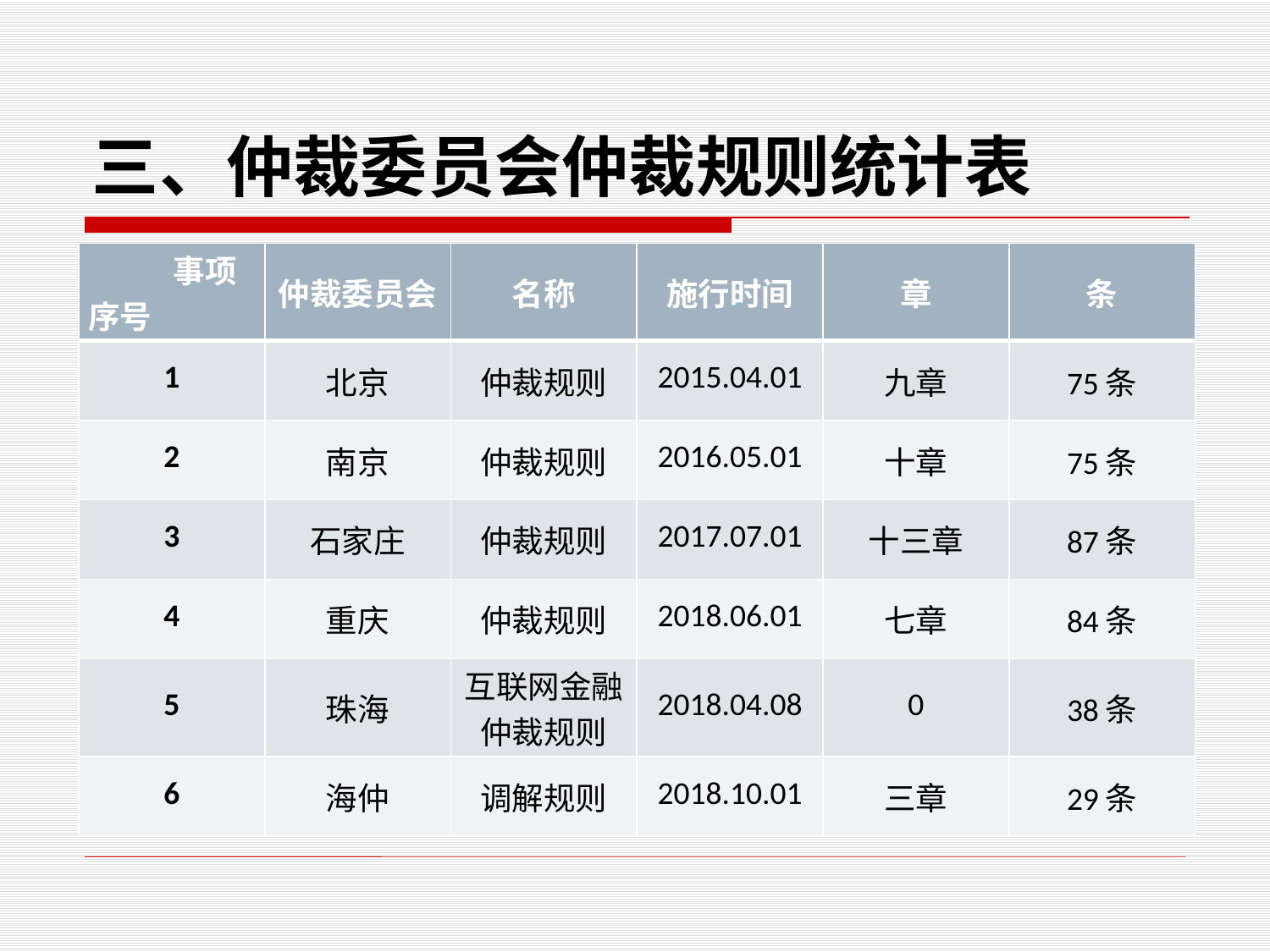

# 三、仲裁委员会仲裁规则统计表
| 事项 序号 | 仲裁委员会 | 名称 | 施行时间 | 章 | 条 |
| --- | --- | --- | --- | --- | --- |
| 1 | 北京 | 仲裁规则 | 2015.04.01 | 九章 | 75条 |
| 2 | 南京 | 仲裁规则 | 2016.05.01 | 十章 | 75条 |
| 3 | 石家庄 | 仲裁规则 | 2017.07.01 | 十三章 | 87条 |
| 4 | 重庆 | 仲裁规则 | 2018.06.01 | 七章 | 84条 |
| 5 | 珠海 | 互联网金融 仲裁规则 | 2018.04.08 | 0 | 38条 |
| 6 | 海仲 | 调解规则 | 2018.10.01 | 三章 | 29条 |